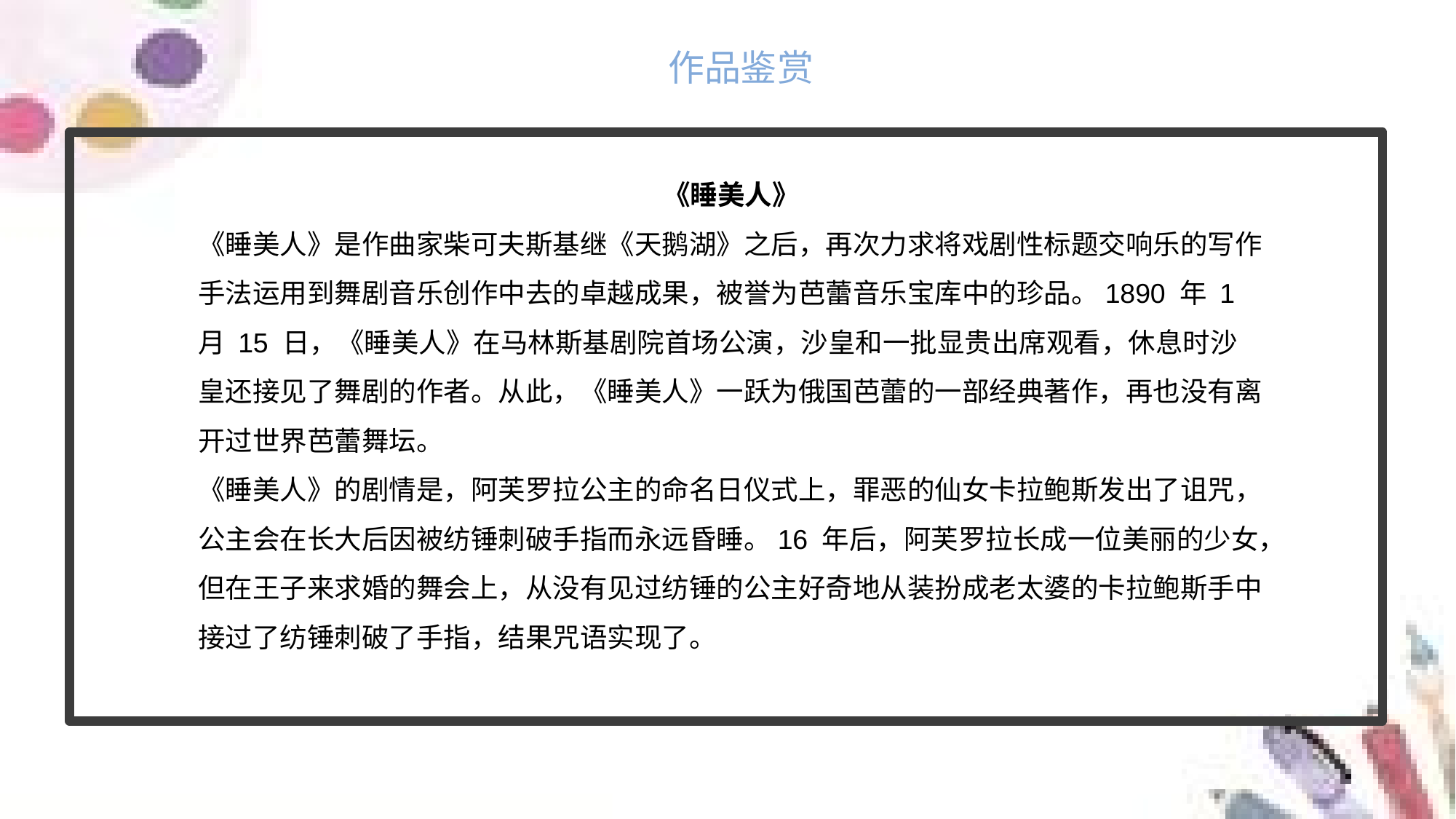

作品鉴赏

《睡美人》
《睡美人》是作曲家柴可夫斯基继《天鹅湖》之后，再次力求将戏剧性标题交响乐的写作手法运用到舞剧音乐创作中去的卓越成果，被誉为芭蕾音乐宝库中的珍品。1890 年 1 月 15 日，《睡美人》在马林斯基剧院首场公演，沙皇和一批显贵出席观看，休息时沙皇还接见了舞剧的作者。从此，《睡美人》一跃为俄国芭蕾的一部经典著作，再也没有离开过世界芭蕾舞坛。
《睡美人》的剧情是，阿芙罗拉公主的命名日仪式上，罪恶的仙女卡拉鲍斯发出了诅咒，公主会在长大后因被纺锤刺破手指而永远昏睡。16 年后，阿芙罗拉长成一位美丽的少女，但在王子来求婚的舞会上，从没有见过纺锤的公主好奇地从装扮成老太婆的卡拉鲍斯手中接过了纺锤刺破了手指，结果咒语实现了。
18